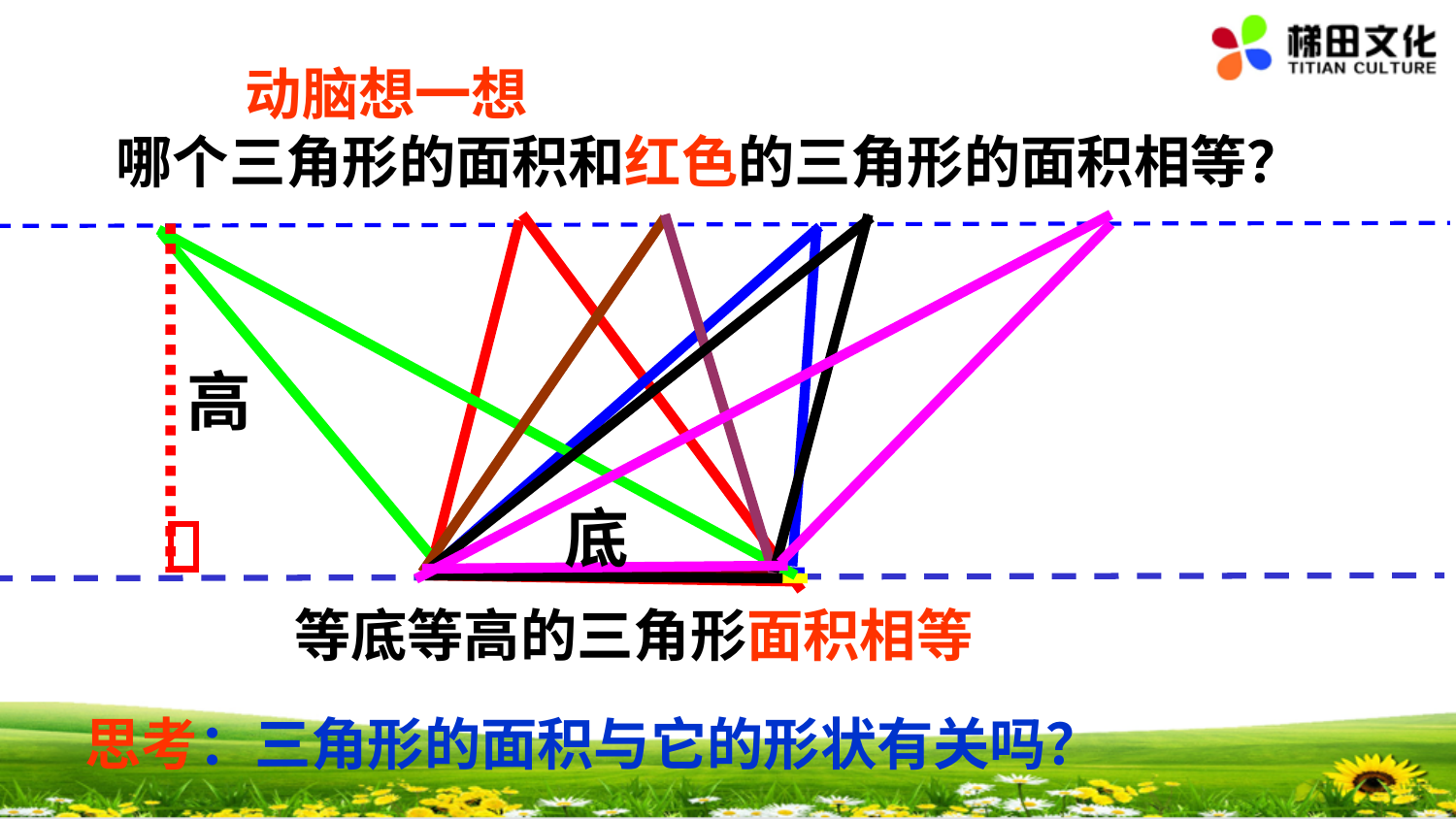

动脑想一想
哪个三角形的面积和红色的三角形的面积相等？

高

底

等底等高的三角形面积相等
思考：三角形的面积与它的形状有关吗？